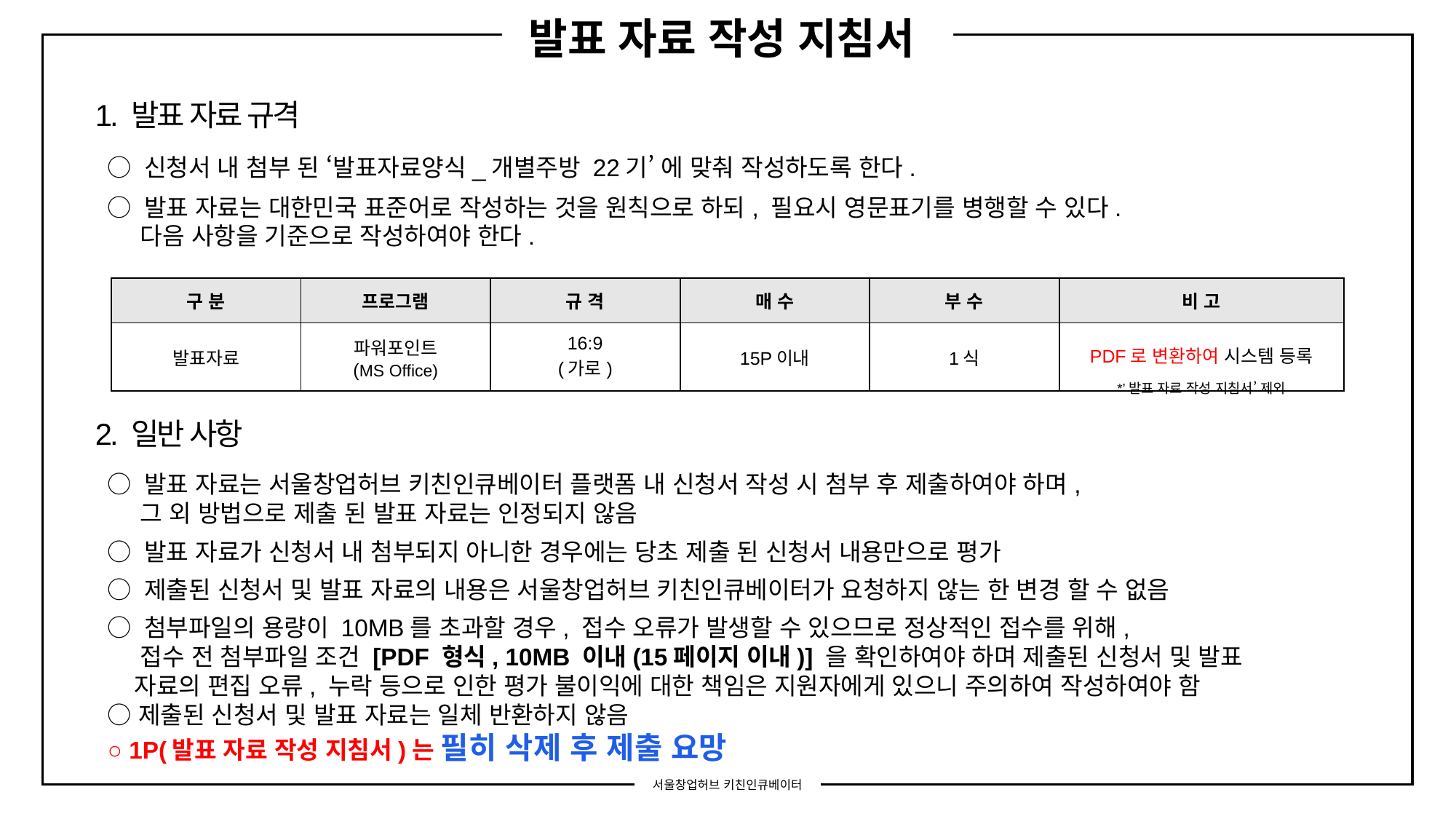

# 발표 자료 작성 지침서

1. 발표 자료 규격
○ 신청서 내 첨부 된 ‘발표자료양식_개별주방 22기’ 에 맞춰 작성하도록 한다.

○ 발표 자료는 대한민국 표준어로 작성하는 것을 원칙으로 하되, 필요시 영문표기를 병행할 수 있다.
    다음 사항을 기준으로 작성하여야 한다.

| 구 분 | 프로그램 | 규 격 | 매 수 | 부 수 | 비 고 |
| --- | --- | --- | --- | --- | --- |
| 발표자료 | 파워포인트 (MS Office) | 16:9 (가로) | 15P이내 | 1식 | PDF로 변환하여 시스템 등록 \*’발표 자료 작성 지침서’ 제외 |
2. 일반 사항
○ 발표 자료는 서울창업허브 키친인큐베이터 플랫폼 내 신청서 작성 시 첨부 후 제출하여야 하며,
    그 외 방법으로 제출 된 발표 자료는 인정되지 않음
○ 발표 자료가 신청서 내 첨부되지 아니한 경우에는 당초 제출 된 신청서 내용만으로 평가
○ 제출된 신청서 및 발표 자료의 내용은 서울창업허브 키친인큐베이터가 요청하지 않는 한 변경 할 수 없음
○ 첨부파일의 용량이 10MB를 초과할 경우, 접수 오류가 발생할 수 있으므로 정상적인 접수를 위해,
    접수 전 첨부파일 조건 [PDF 형식, 10MB 이내(15페이지 이내)] 을 확인하여야 하며 제출된 신청서 및 발표
    자료의 편집 오류, 누락 등으로 인한 평가 불이익에 대한 책임은 지원자에게 있으니 주의하여 작성하여야 함
○ 제출된 신청서 및 발표 자료는 일체 반환하지 않음
○ 1P(발표 자료 작성 지침서)는 필히 삭제 후 제출 요망
서울창업허브 키친인큐베이터